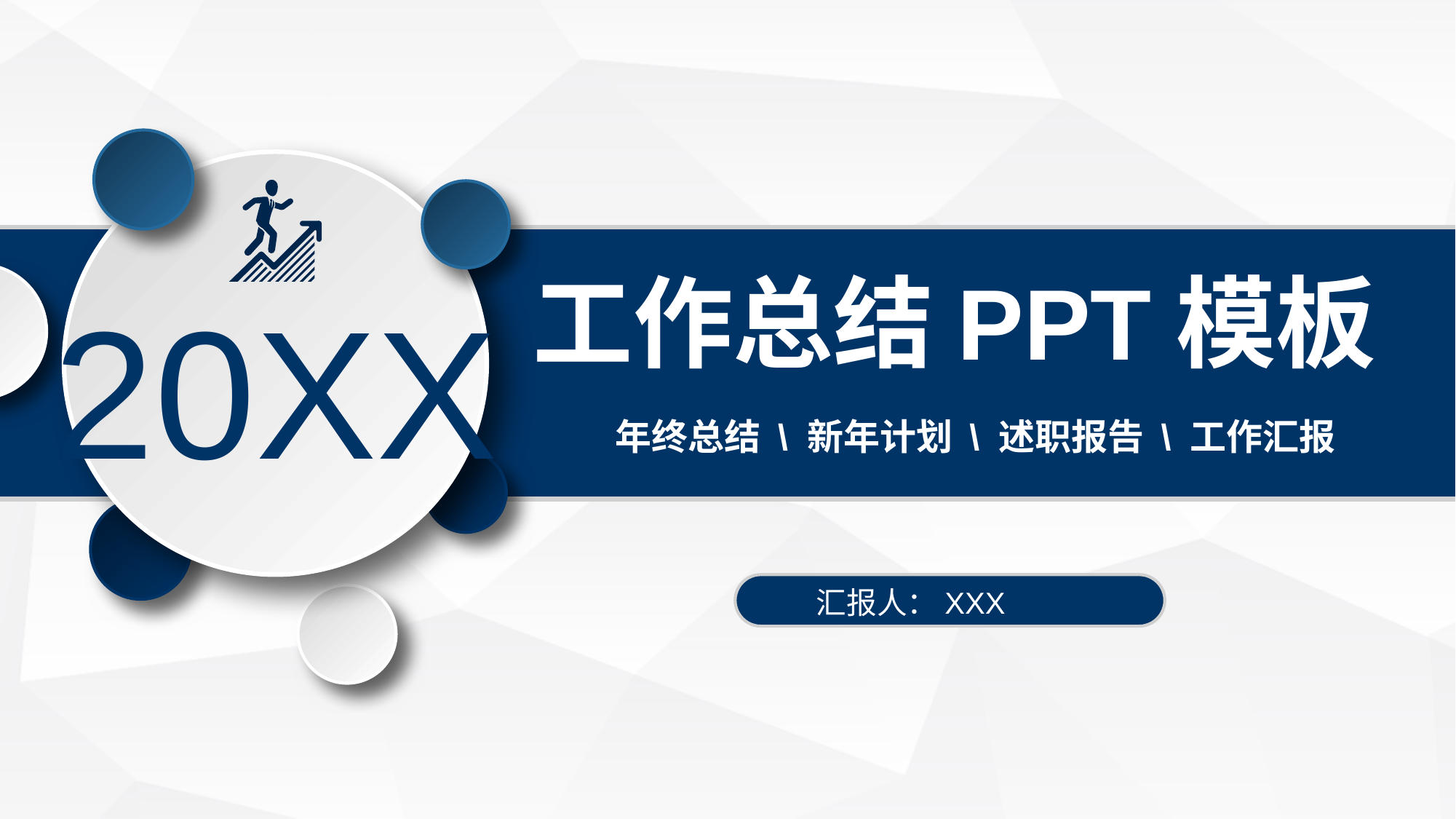

工作总结PPT模板

20XX
年终总结 \ 新年计划 \ 述职报告 \ 工作汇报

汇报人：XXX